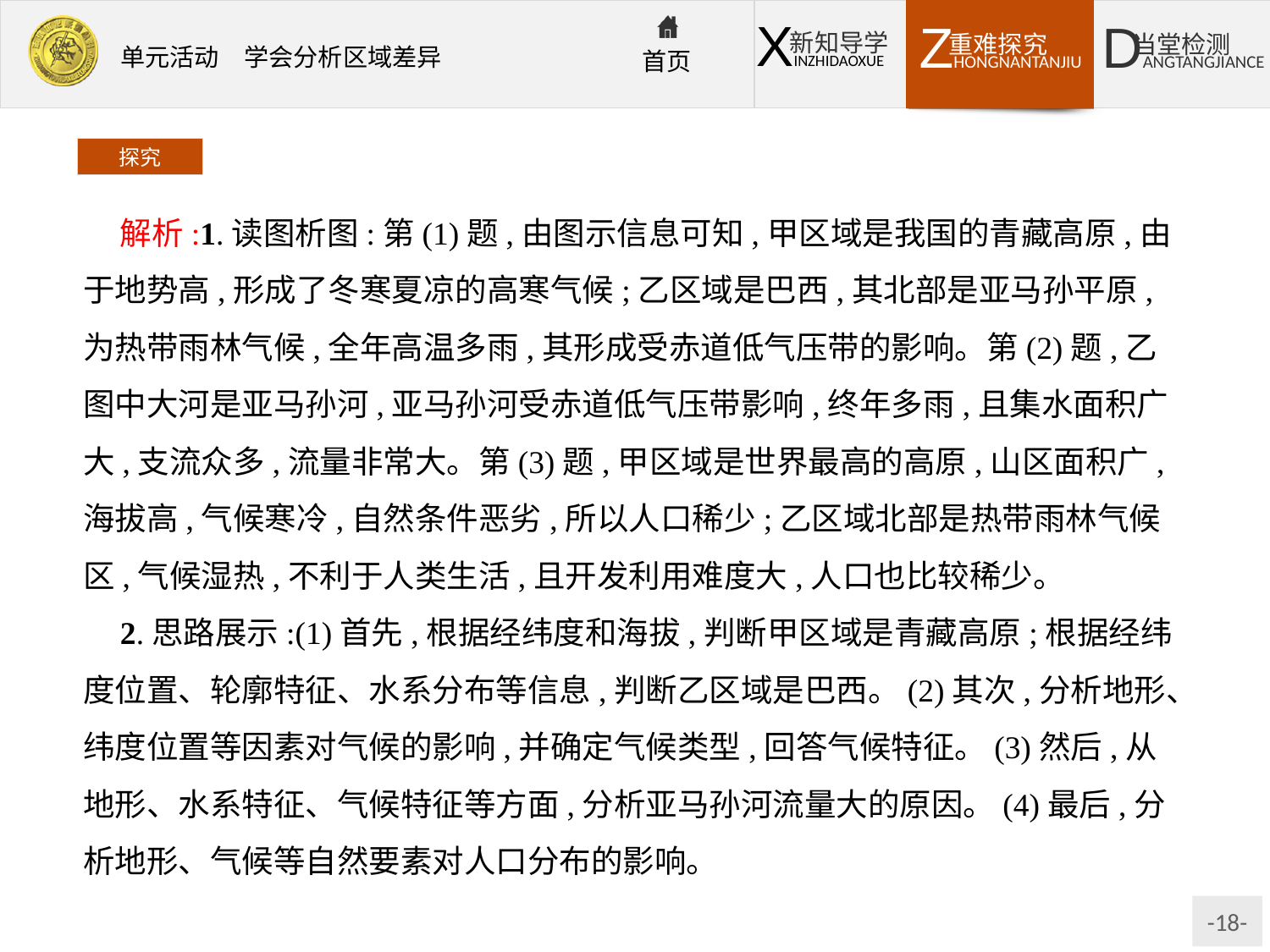

探究
解析:1.读图析图:第(1)题,由图示信息可知,甲区域是我国的青藏高原,由于地势高,形成了冬寒夏凉的高寒气候;乙区域是巴西,其北部是亚马孙平原,为热带雨林气候,全年高温多雨,其形成受赤道低气压带的影响。第(2)题,乙图中大河是亚马孙河,亚马孙河受赤道低气压带影响,终年多雨,且集水面积广大,支流众多,流量非常大。第(3)题,甲区域是世界最高的高原,山区面积广,海拔高,气候寒冷,自然条件恶劣,所以人口稀少;乙区域北部是热带雨林气候区,气候湿热,不利于人类生活,且开发利用难度大,人口也比较稀少。
2.思路展示:(1)首先,根据经纬度和海拔,判断甲区域是青藏高原;根据经纬度位置、轮廓特征、水系分布等信息,判断乙区域是巴西。(2)其次,分析地形、纬度位置等因素对气候的影响,并确定气候类型,回答气候特征。(3)然后,从地形、水系特征、气候特征等方面,分析亚马孙河流量大的原因。(4)最后,分析地形、气候等自然要素对人口分布的影响。